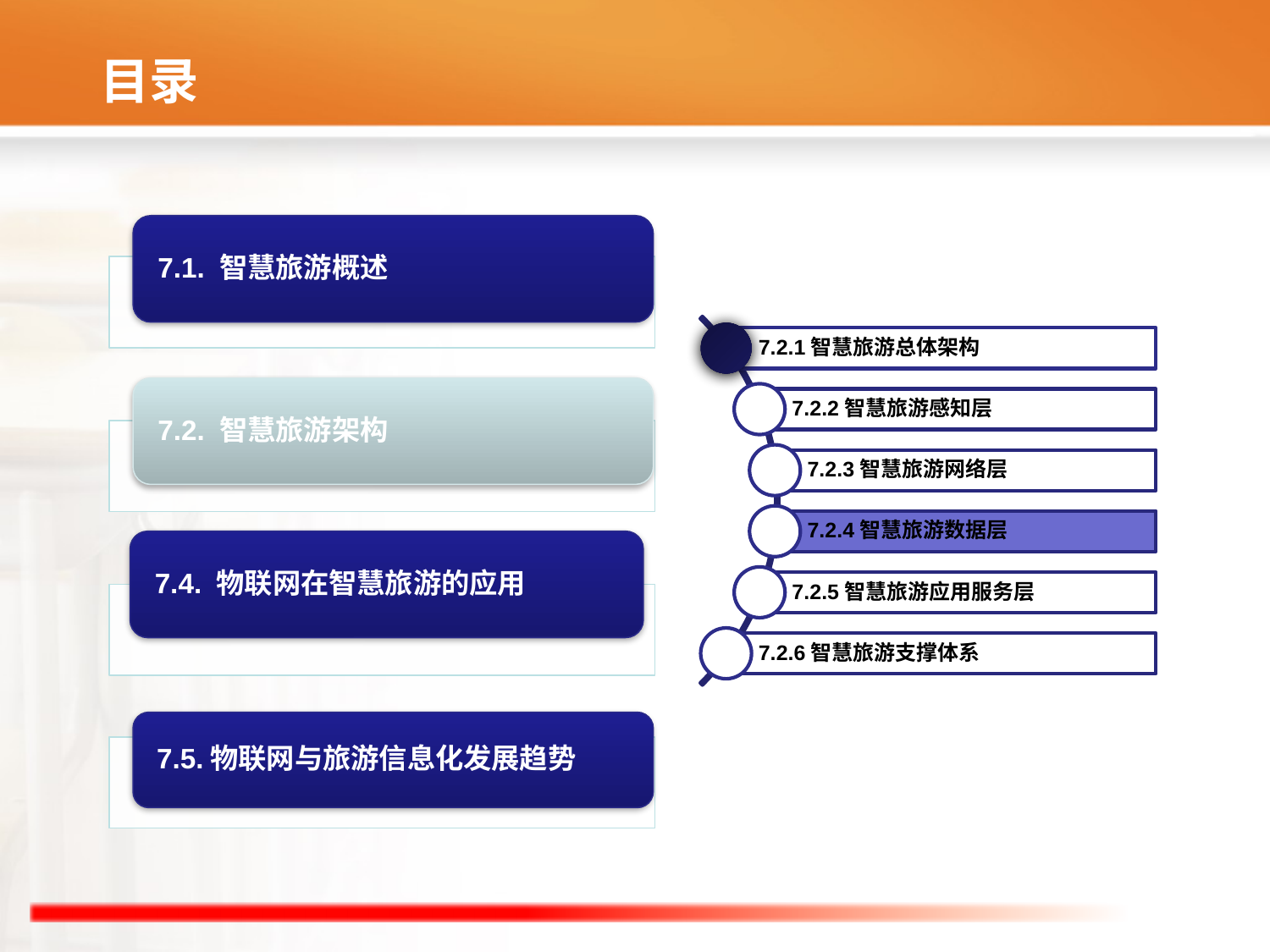

# 目录
7.1. 智慧旅游概述
7.2. 智慧旅游架构
7.4. 物联网在智慧旅游的应用
7.5.物联网与旅游信息化发展趋势
7.2.1智慧旅游总体架构
7.2.2智慧旅游感知层
7.2.3智慧旅游网络层
7.2.4智慧旅游数据层
7.2.5智慧旅游应用服务层
7.2.6智慧旅游支撑体系